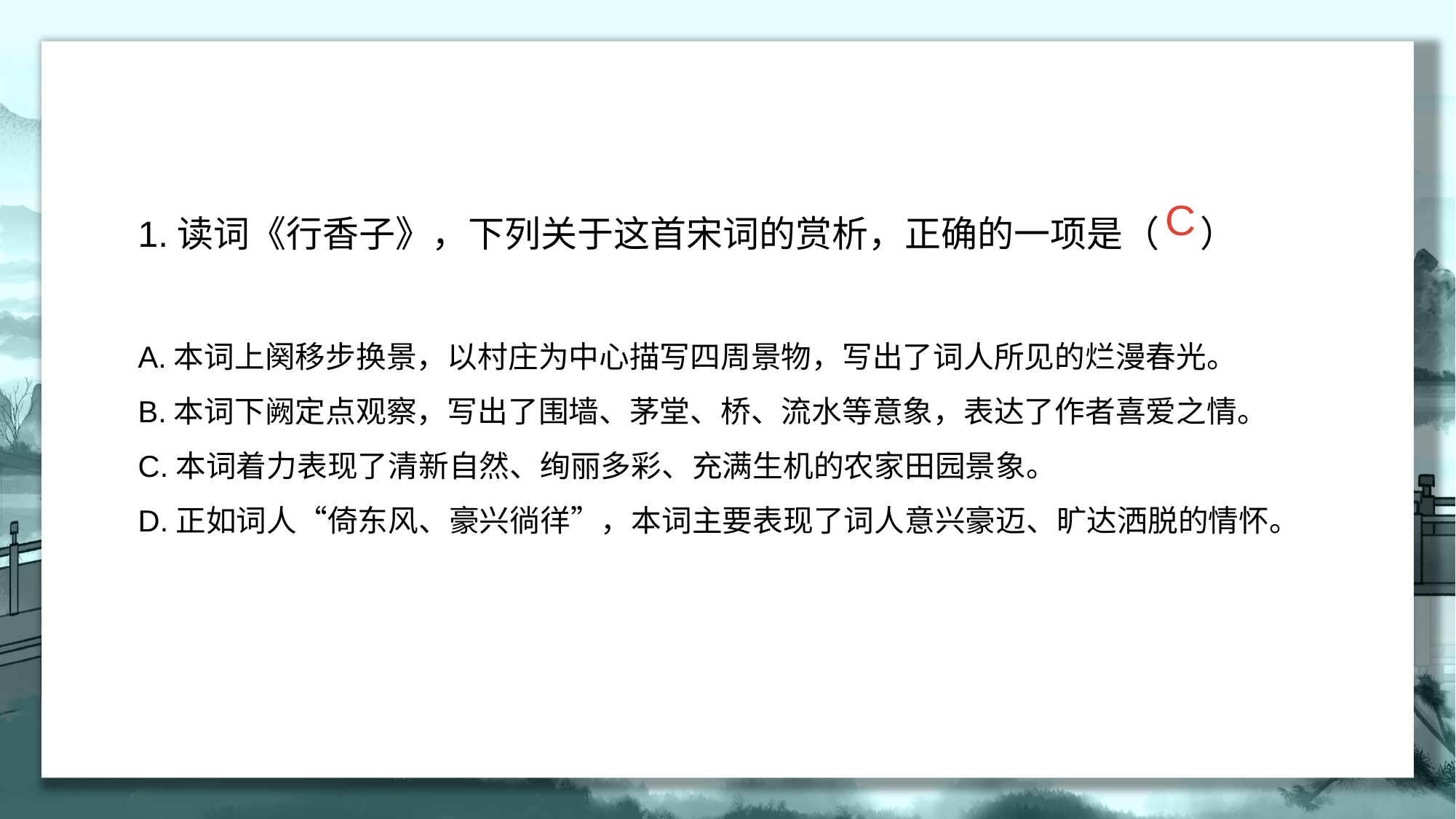

C
1.读词《行香子》，下列关于这首宋词的赏析，正确的一项是（     ）

A.本词上阕移步换景，以村庄为中心描写四周景物，写出了词人所见的烂漫春光。
B.本词下阙定点观察，写出了围墙、茅堂、桥、流水等意象，表达了作者喜爱之情。
C.本词着力表现了清新自然、绚丽多彩、充满生机的农家田园景象。
D.正如词人“倚东风、豪兴徜徉”，本词主要表现了词人意兴豪迈、旷达洒脱的情怀。